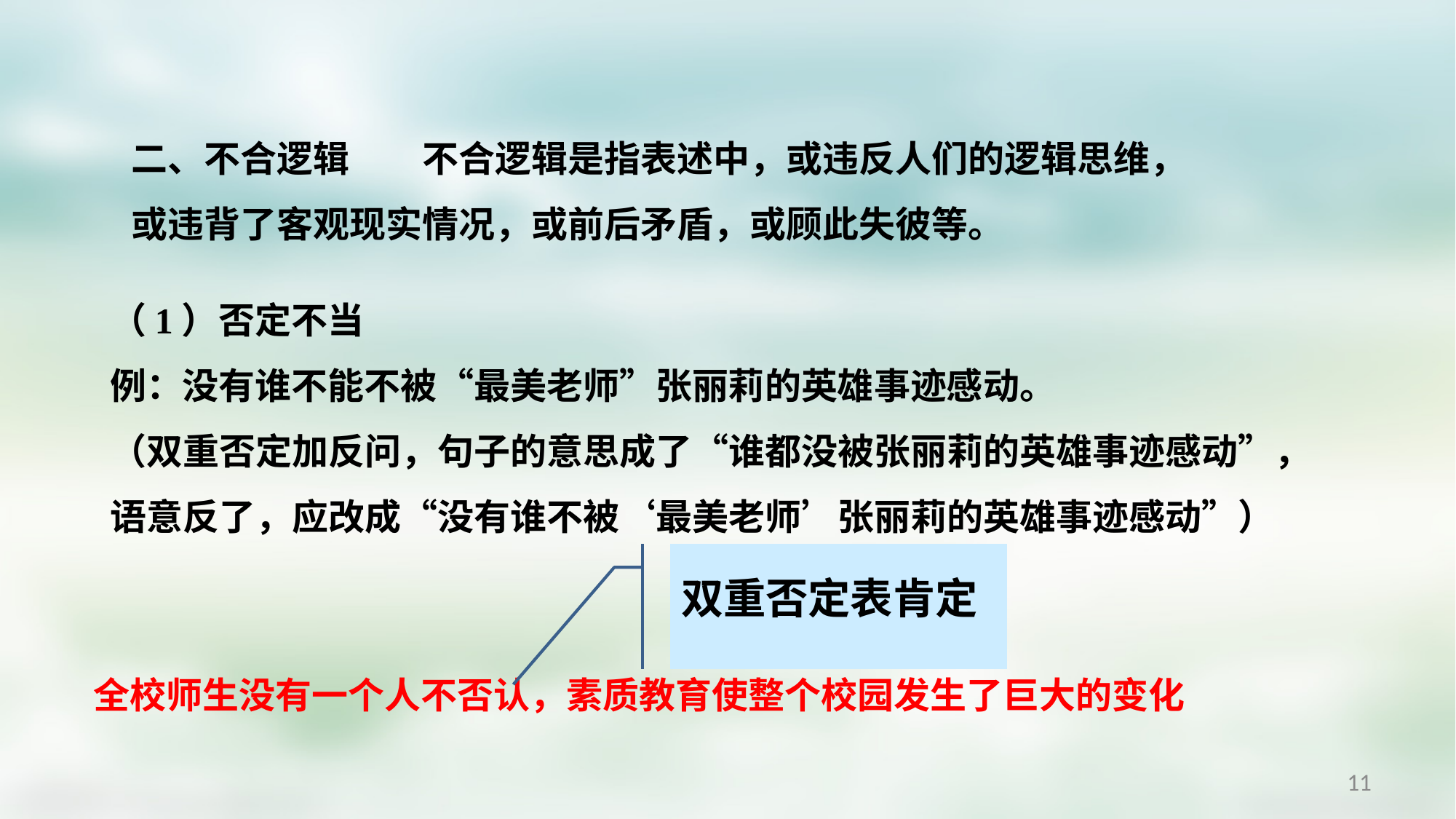

二、不合逻辑　　不合逻辑是指表述中，或违反人们的逻辑思维，或违背了客观现实情况，或前后矛盾，或顾此失彼等。
（1）否定不当
例：没有谁不能不被“最美老师”张丽莉的英雄事迹感动。
（双重否定加反问，句子的意思成了“谁都没被张丽莉的英雄事迹感动”，语意反了，应改成“没有谁不被‘最美老师’张丽莉的英雄事迹感动”）

双重否定表肯定
全校师生没有一个人不否认，素质教育使整个校园发生了巨大的变化
11